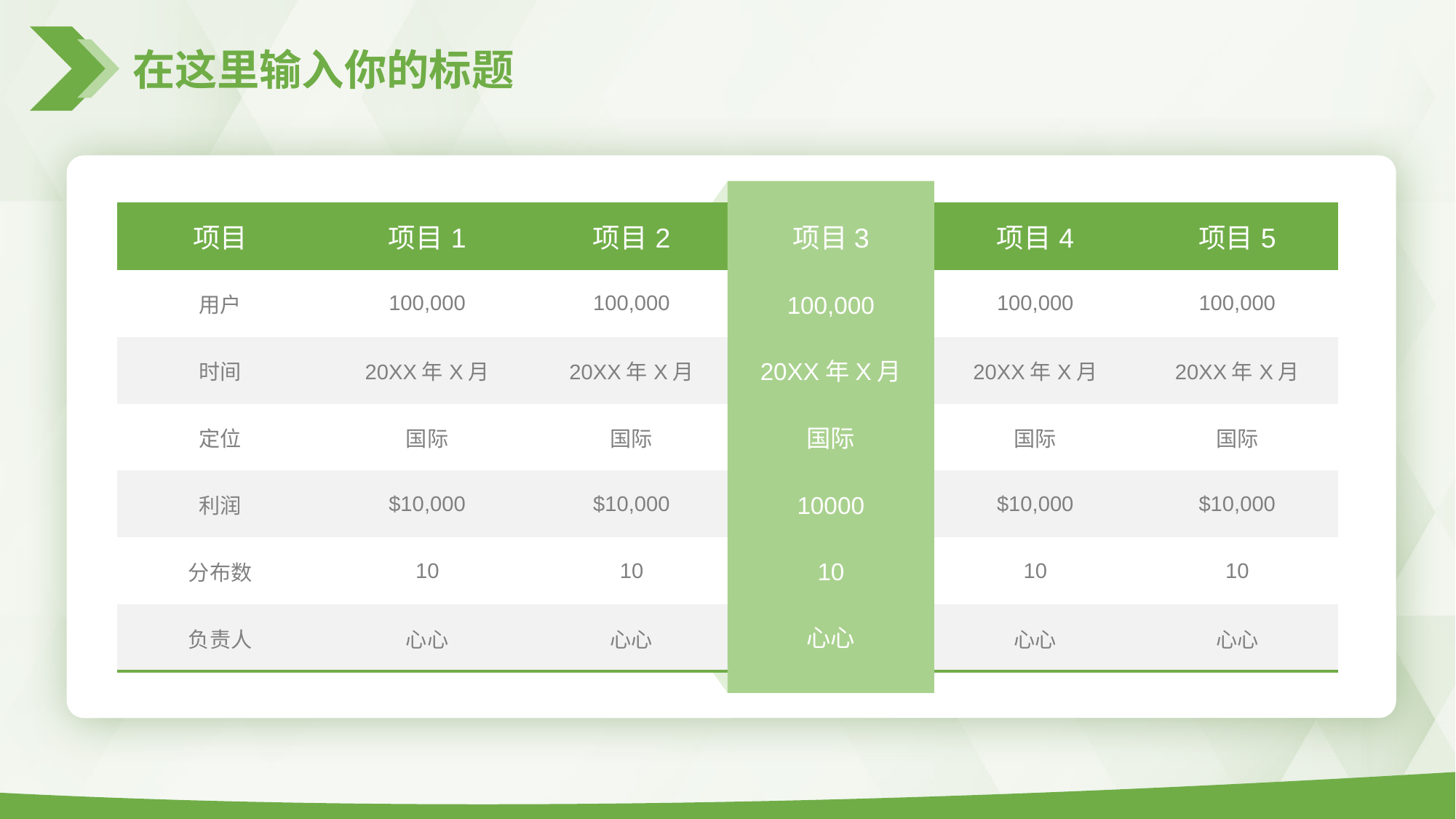

在这里输入你的标题

| 项目 | 项目1 | 项目2 | 项目3 | 项目4 | 项目5 |
| --- | --- | --- | --- | --- | --- |
| 用户 | 100,000 | 100,000 | 100,000 users | 100,000 | 100,000 |
| 时间 | 20XX年X月 | 20XX年X月 | July 12 2012 | 20XX年X月 | 20XX年X月 |
| 定位 | 国际 | 国际 | Internal Marketing | 国际 | 国际 |
| 利润 | $10,000 | $10,000 | $10,000 | $10,000 | $10,000 |
| 分布数 | 10 | 10 | 10 Promotion | 10 | 10 |
| 负责人 | 心心 | 心心 | Lisa | 心心 | 心心 |
项目3
100,000
20XX年X月
国际
10000
10
心心